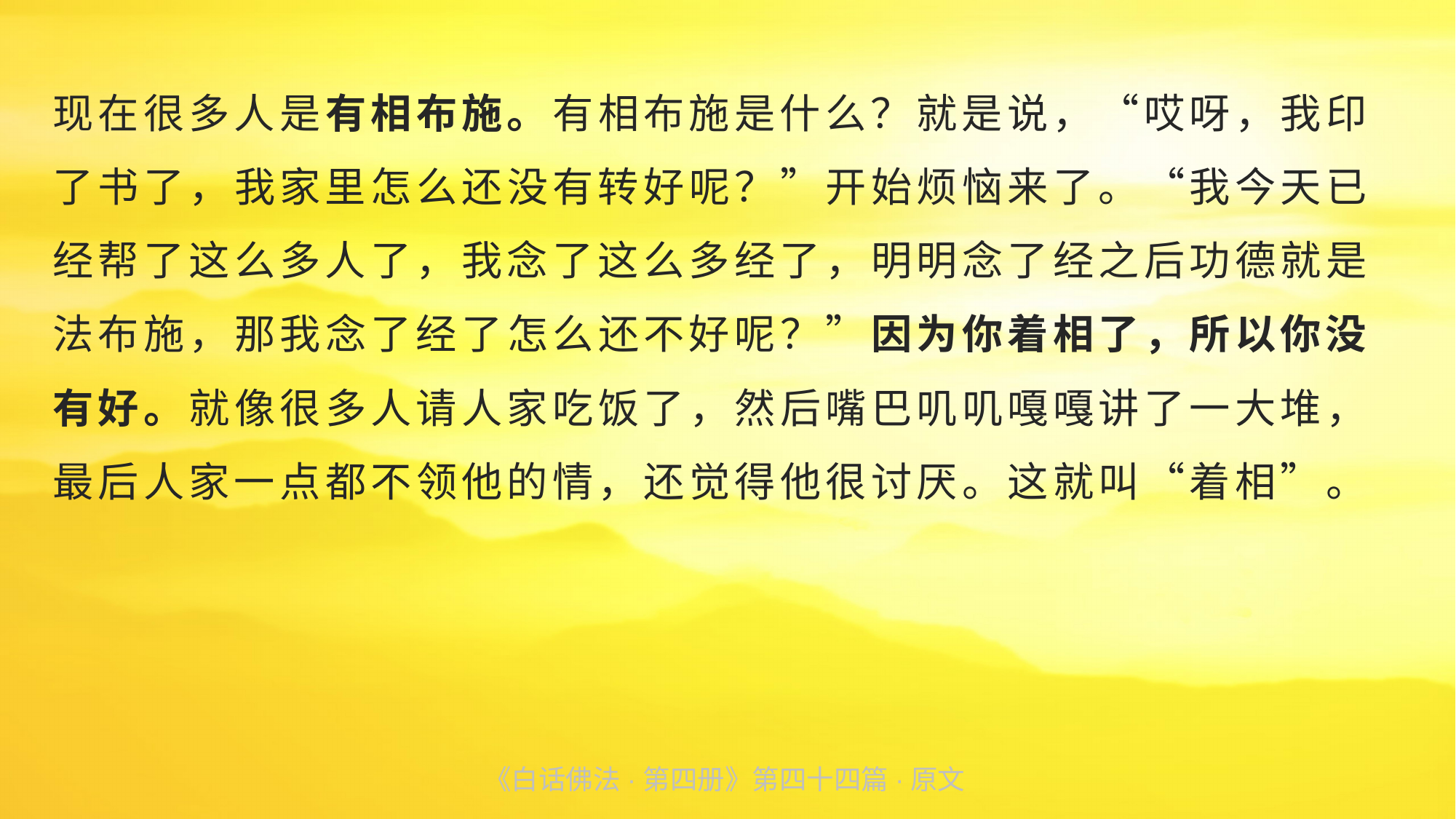

现在很多人是有相布施。有相布施是什么？就是说，“哎呀，我印了书了，我家里怎么还没有转好呢？”开始烦恼来了。“我今天已经帮了这么多人了，我念了这么多经了，明明念了经之后功德就是法布施，那我念了经了怎么还不好呢？”因为你着相了，所以你没有好。就像很多人请人家吃饭了，然后嘴巴叽叽嘎嘎讲了一大堆，最后人家一点都不领他的情，还觉得他很讨厌。这就叫“着相”。

《白话佛法·第四册》第四十四篇·原文